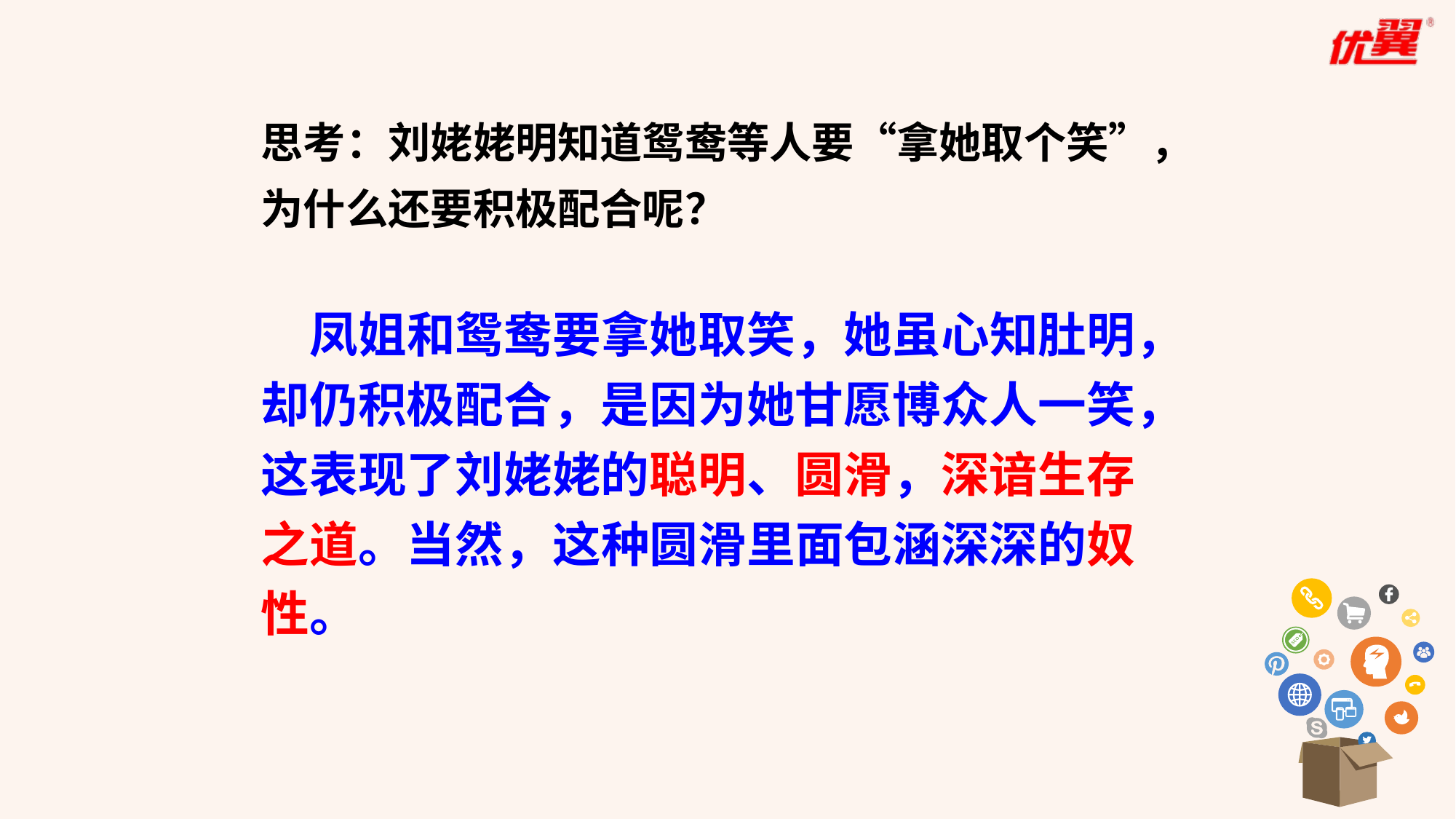

思考：刘姥姥明知道鸳鸯等人要“拿她取个笑”，为什么还要积极配合呢？
    凤姐和鸳鸯要拿她取笑，她虽心知肚明，却仍积极配合，是因为她甘愿博众人一笑，这表现了刘姥姥的聪明、圆滑，深谙生存之道。当然，这种圆滑里面包涵深深的奴性。